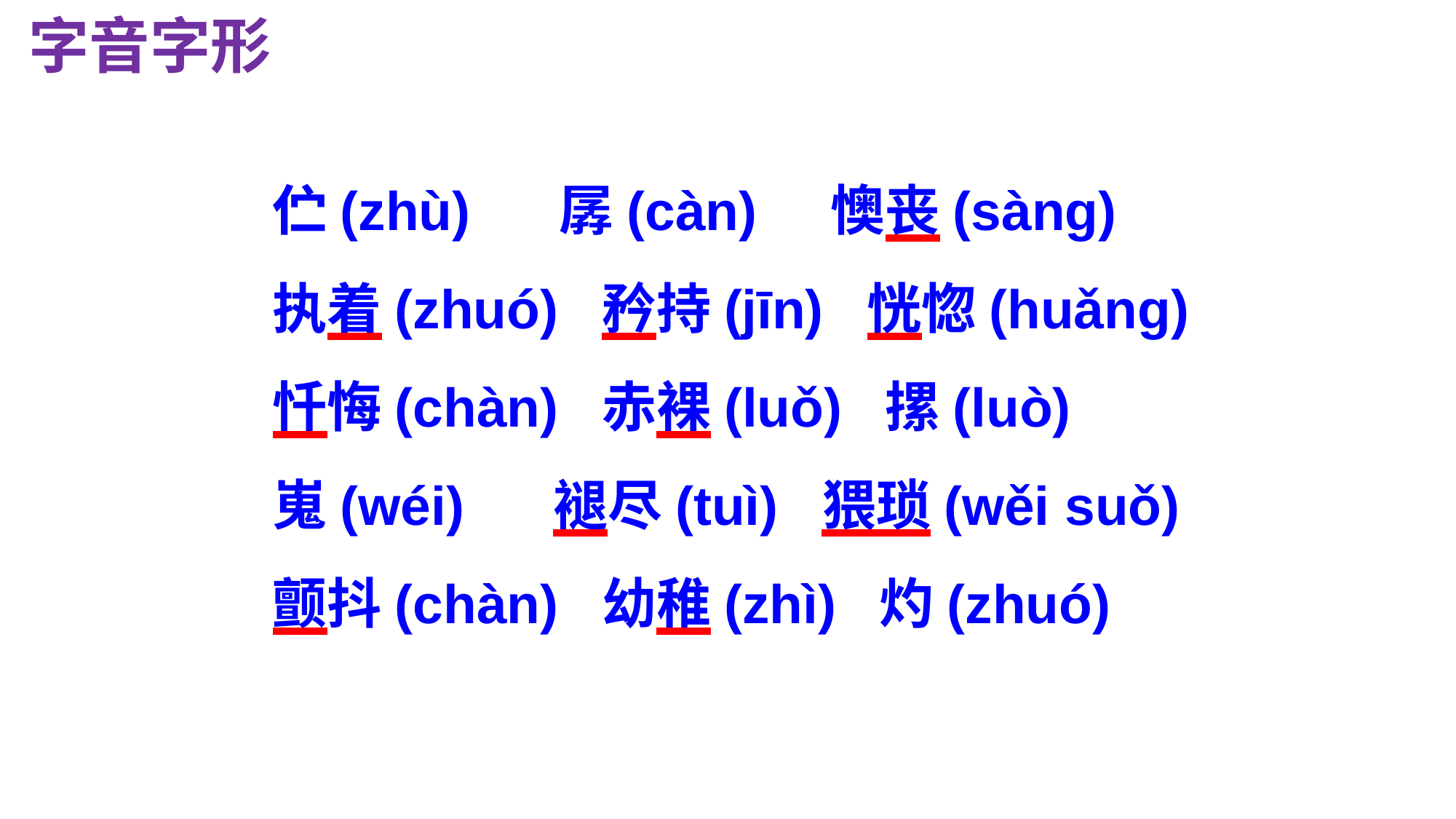

字音字形
伫(zhù)     孱(càn)    懊丧(sàng)
执着(zhuó)  矜持(jīn)  恍惚(huǎng)
忏悔(chàn)  赤裸(luǒ)  摞(luò)
嵬(wéi)     褪尽(tuì)  猥琐(wěi suǒ)
颤抖(chàn)  幼稚(zhì)  灼(zhuó)